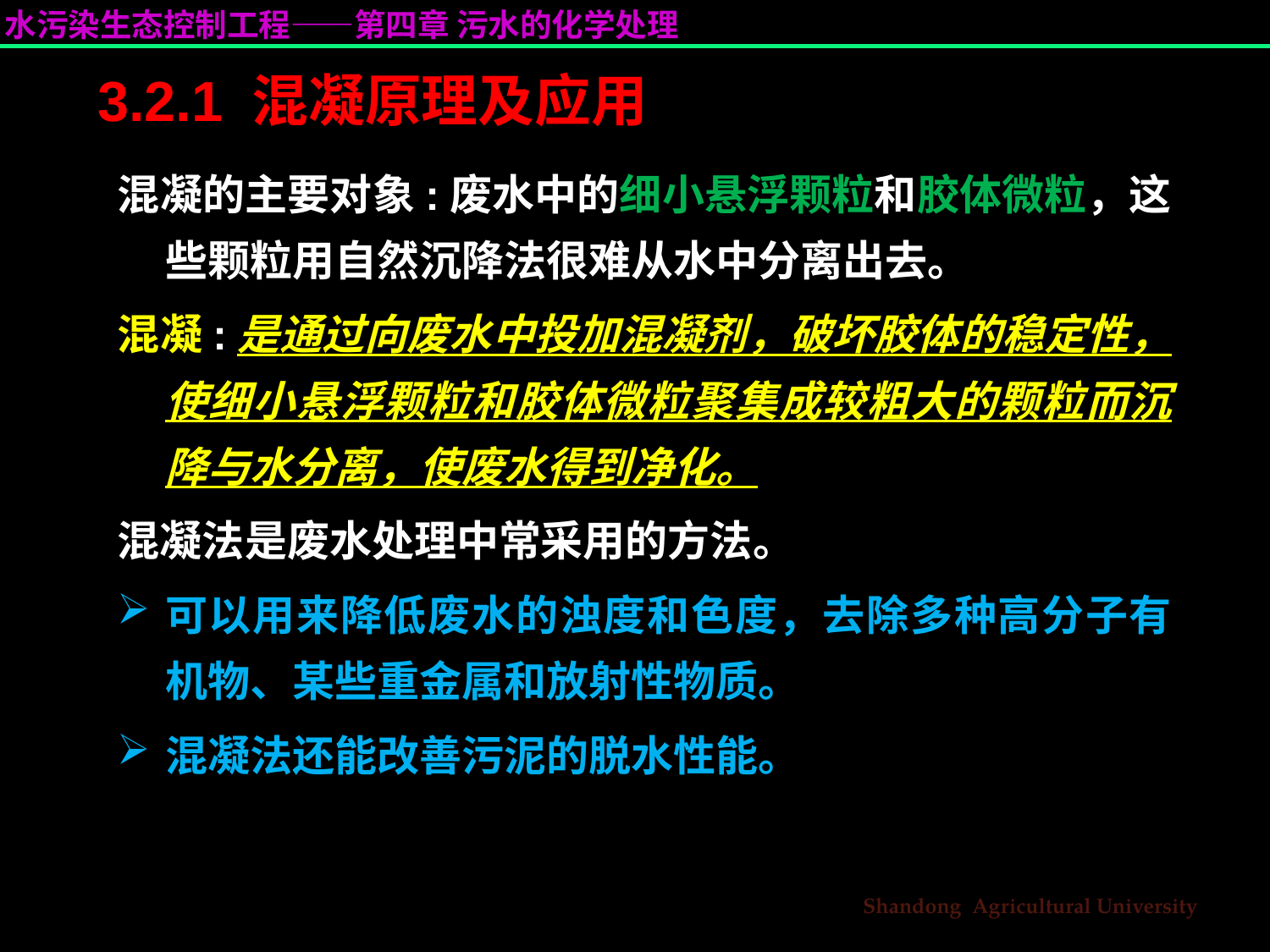

# 3.2.1 混凝原理及应用
混凝的主要对象:废水中的细小悬浮颗粒和胶体微粒，这些颗粒用自然沉降法很难从水中分离出去。
混凝:是通过向废水中投加混凝剂，破坏胶体的稳定性，使细小悬浮颗粒和胶体微粒聚集成较粗大的颗粒而沉降与水分离，使废水得到净化。
混凝法是废水处理中常采用的方法。
可以用来降低废水的浊度和色度，去除多种高分子有机物、某些重金属和放射性物质。
混凝法还能改善污泥的脱水性能。